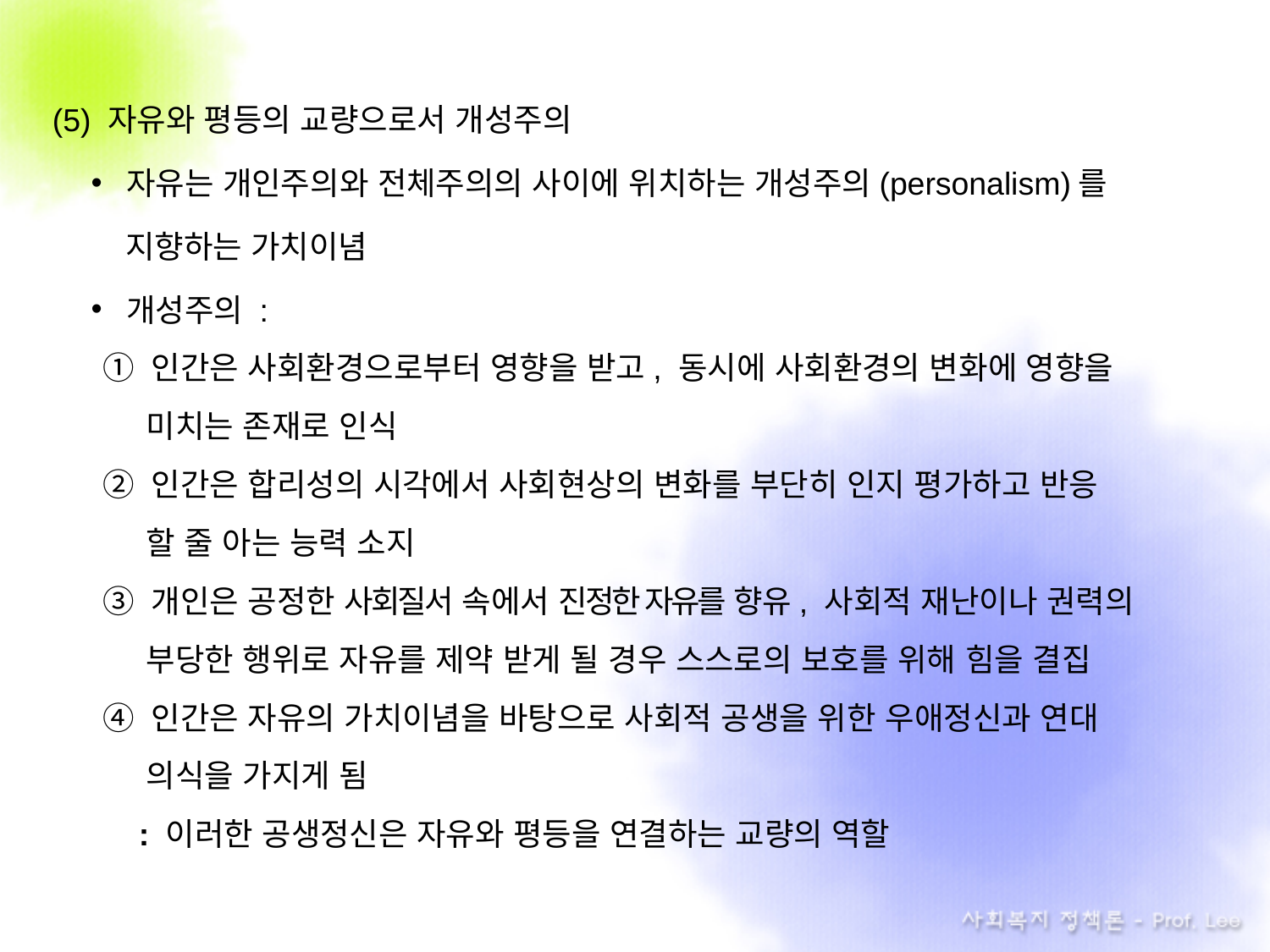

(5) 자유와 평등의 교량으로서 개성주의
자유는 개인주의와 전체주의의 사이에 위치하는 개성주의(personalism)를
   지향하는 가치이념
개성주의 :
① 인간은 사회환경으로부터 영향을 받고, 동시에 사회환경의 변화에 영향을
    미치는 존재로 인식
② 인간은 합리성의 시각에서 사회현상의 변화를 부단히 인지 평가하고 반응
    할 줄 아는 능력 소지
③ 개인은 공정한 사회질서 속에서 진정한 자유를 향유, 사회적 재난이나 권력의
    부당한 행위로 자유를 제약 받게 될 경우 스스로의 보호를 위해 힘을 결집
④ 인간은 자유의 가치이념을 바탕으로 사회적 공생을 위한 우애정신과 연대
    의식을 가지게 됨
    : 이러한 공생정신은 자유와 평등을 연결하는 교량의 역할